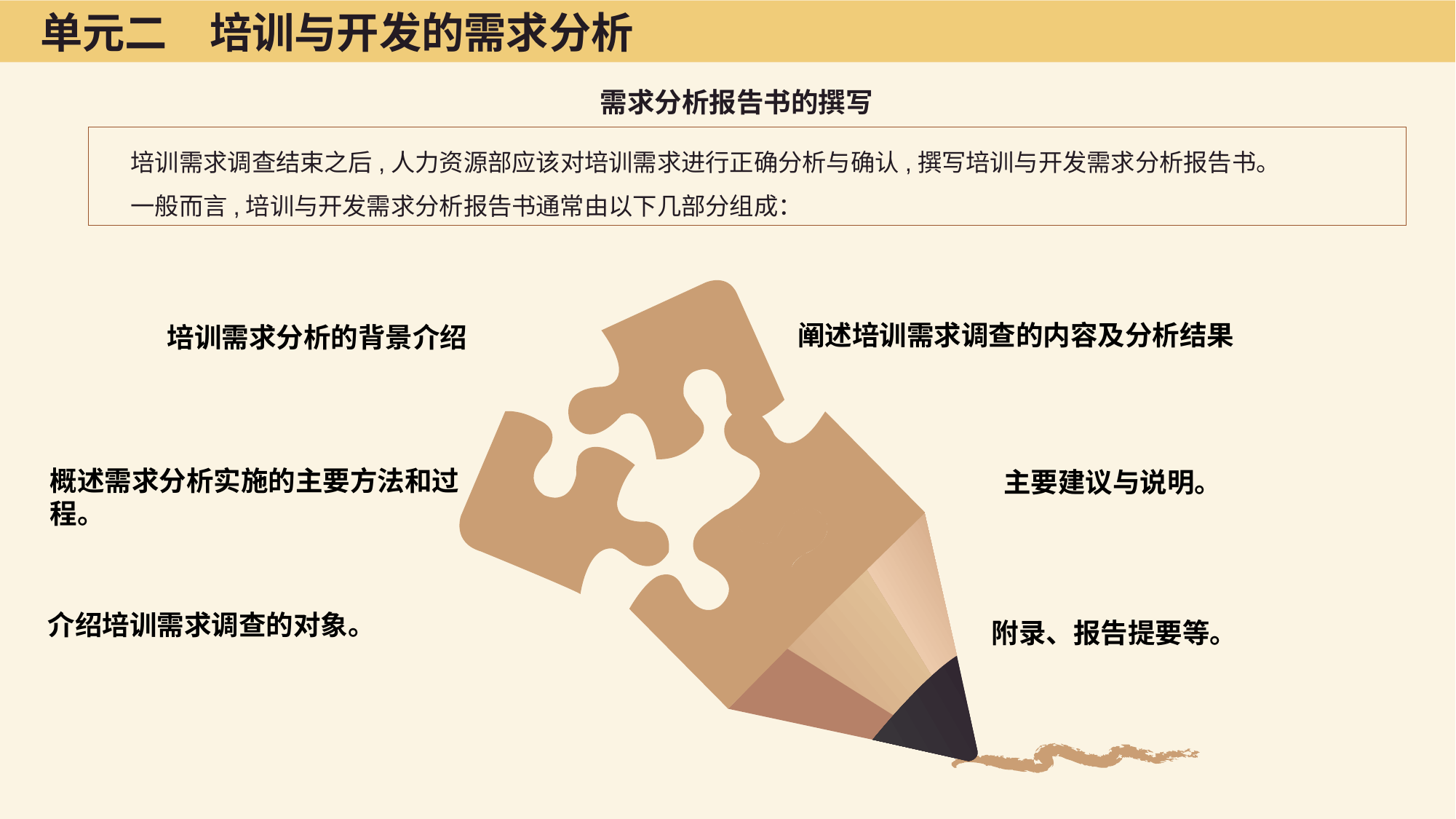

单元二　培训与开发的需求分析
需求分析报告书的撰写
培训需求调查结束之后,人力资源部应该对培训需求进行正确分析与确认,撰写培训与开发需求分析报告书。
一般而言,培训与开发需求分析报告书通常由以下几部分组成：

阐述培训需求调查的内容及分析结果
培训需求分析的背景介绍
概述需求分析实施的主要方法和过程。
主要建议与说明。
介绍培训需求调查的对象。
附录、报告提要等。